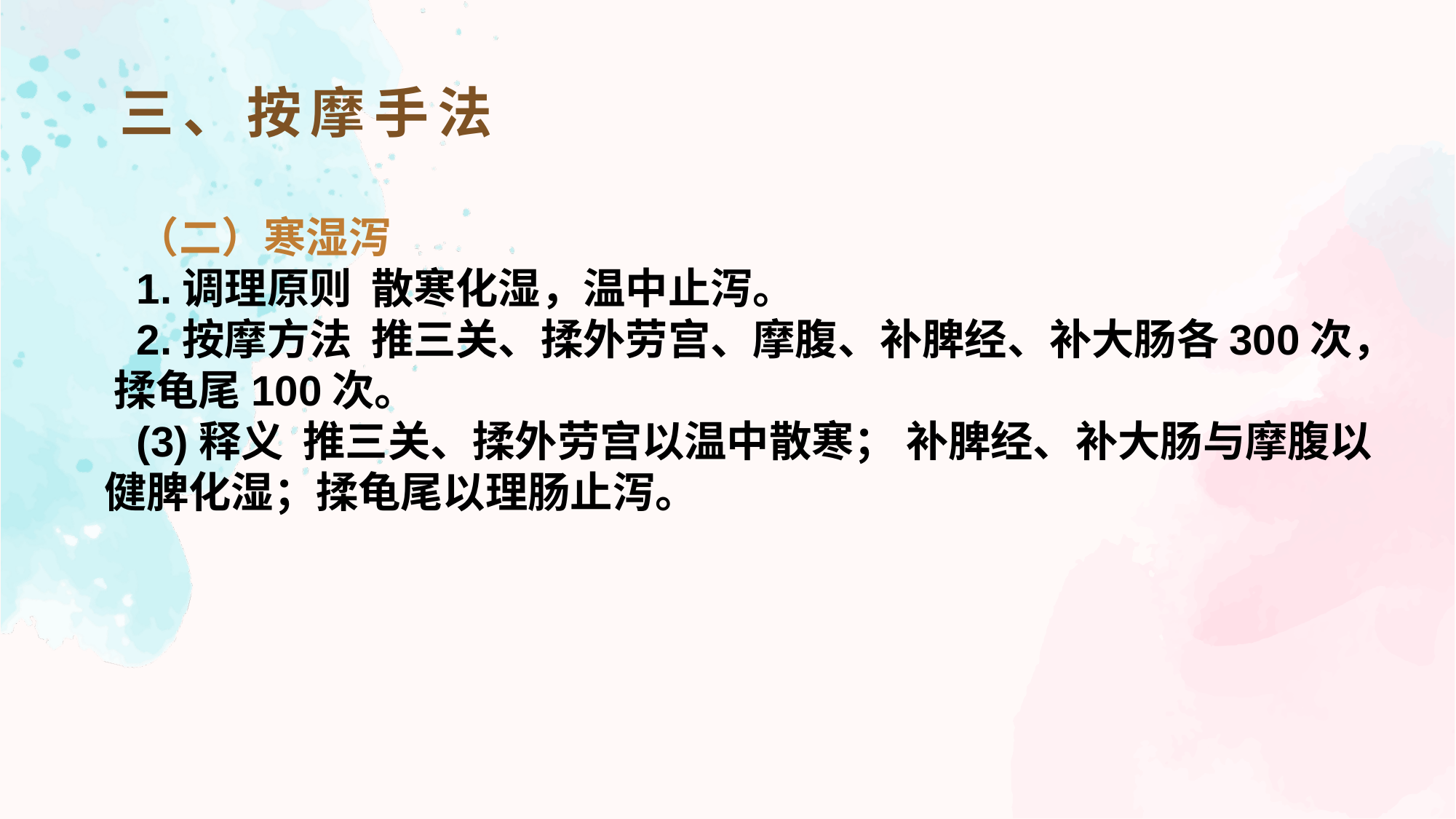

三、按摩手法
（二）寒湿泻
1.调理原则  散寒化湿，温中止泻。
2.按摩方法  推三关、揉外劳宫、摩腹、补脾经、补大肠各300次， 揉龟尾100次。
(3)释义  推三关、揉外劳宫以温中散寒； 补脾经、补大肠与摩腹以健脾化湿；揉龟尾以理肠止泻。